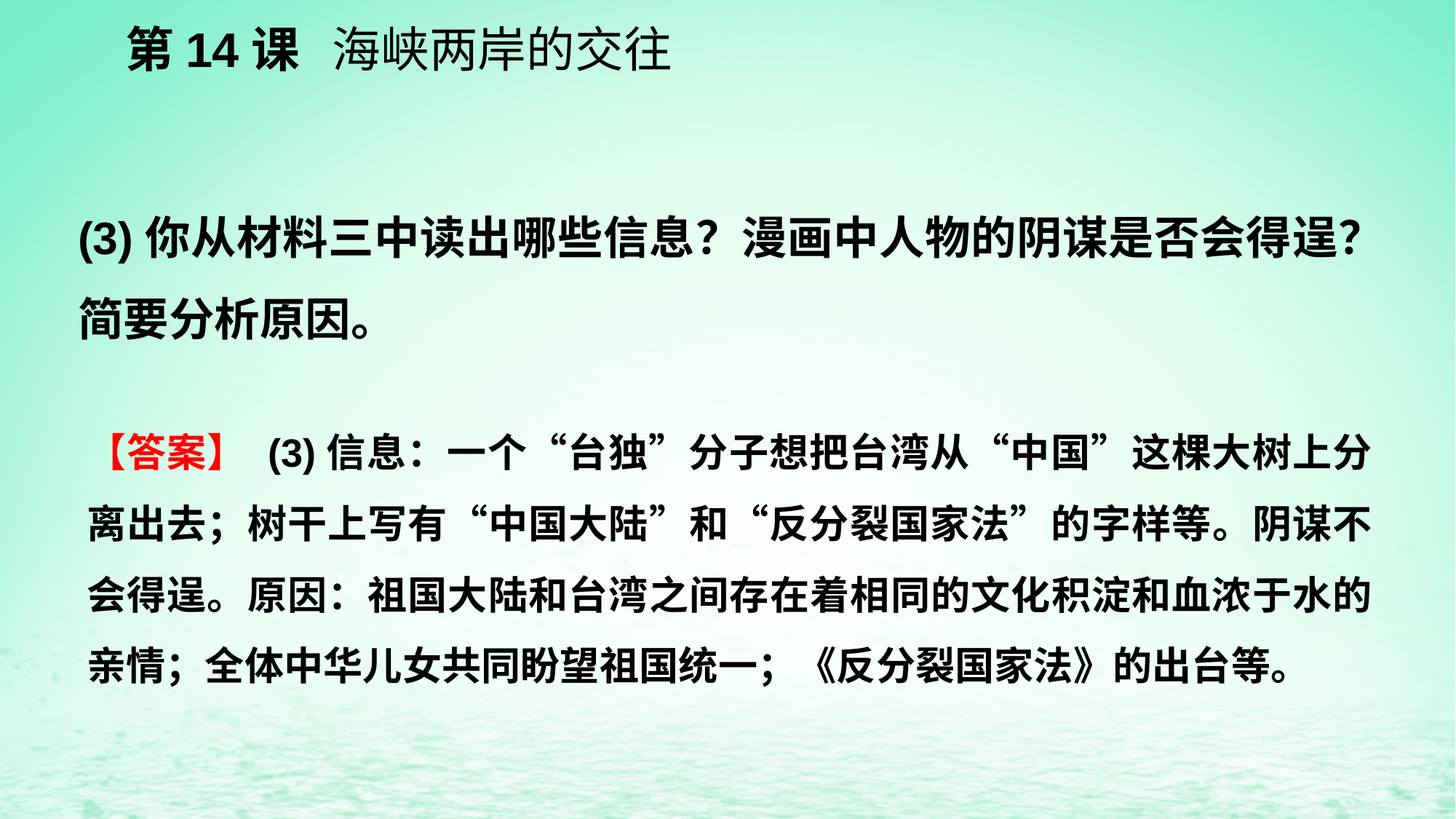

第14课   海峡两岸的交往
(3)你从材料三中读出哪些信息？漫画中人物的阴谋是否会得逞？简要分析原因。
【答案】 (3)信息：一个“台独”分子想把台湾从“中国”这棵大树上分离出去；树干上写有“中国大陆”和“反分裂国家法”的字样等。阴谋不会得逞。原因：祖国大陆和台湾之间存在着相同的文化积淀和血浓于水的亲情；全体中华儿女共同盼望祖国统一；《反分裂国家法》的出台等。